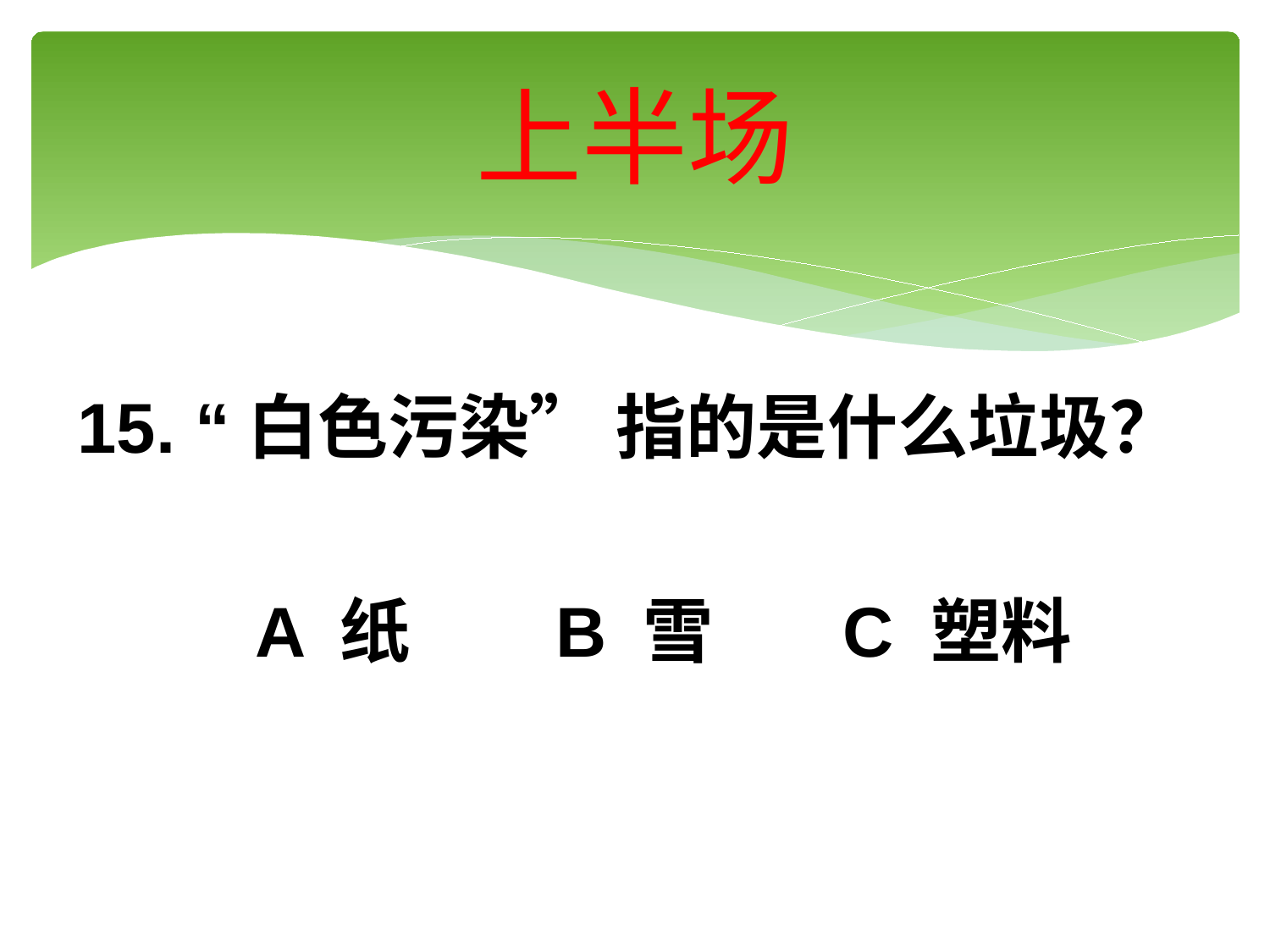

# 上半场
15. “白色污染” 指的是什么垃圾？
         A 纸        B 雪       C 塑料